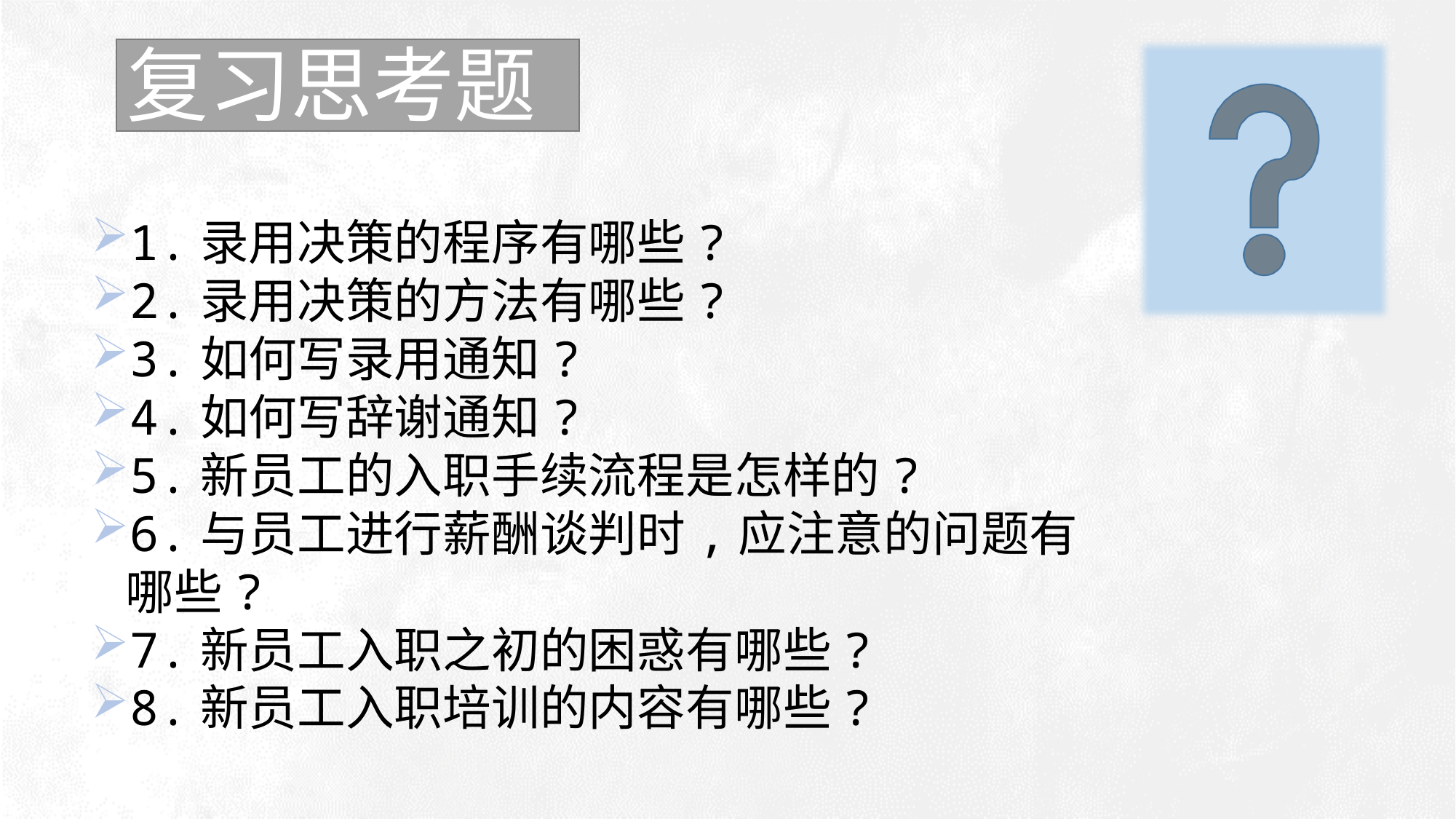

# 复习思考题

1.录用决策的程序有哪些?
2.录用决策的方法有哪些?
3.如何写录用通知?
4.如何写辞谢通知?
5.新员工的入职手续流程是怎样的?
6.与员工进行薪酬谈判时,应注意的问题有哪些?
7.新员工入职之初的困惑有哪些?
8.新员工入职培训的内容有哪些?